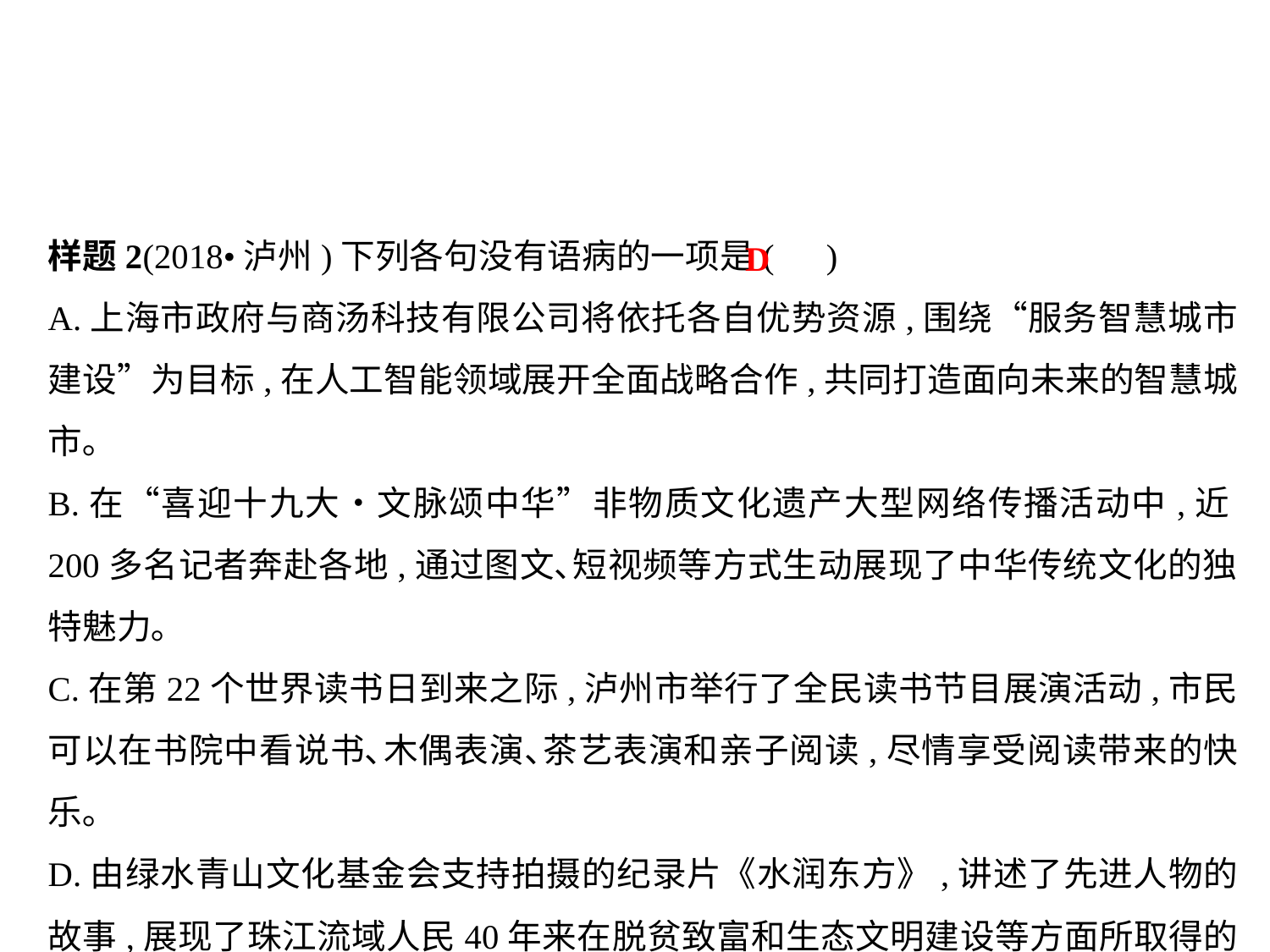

样题2(2018•泸州)下列各句没有语病的一项是(      )
A.上海市政府与商汤科技有限公司将依托各自优势资源,围绕“服务智慧城市建设”为目标,在人工智能领域展开全面战略合作,共同打造面向未来的智慧城市｡
B.在“喜迎十九大•文脉颂中华”非物质文化遗产大型网络传播活动中,近200多名记者奔赴各地,通过图文､短视频等方式生动展现了中华传统文化的独特魅力｡
C.在第22个世界读书日到来之际,泸州市举行了全民读书节目展演活动,市民可以在书院中看说书､木偶表演､茶艺表演和亲子阅读,尽情享受阅读带来的快乐｡
D.由绿水青山文化基金会支持拍摄的纪录片《水润东方》,讲述了先进人物的故事,展现了珠江流域人民40年来在脱贫致富和生态文明建设等方面所取得的成就｡
D